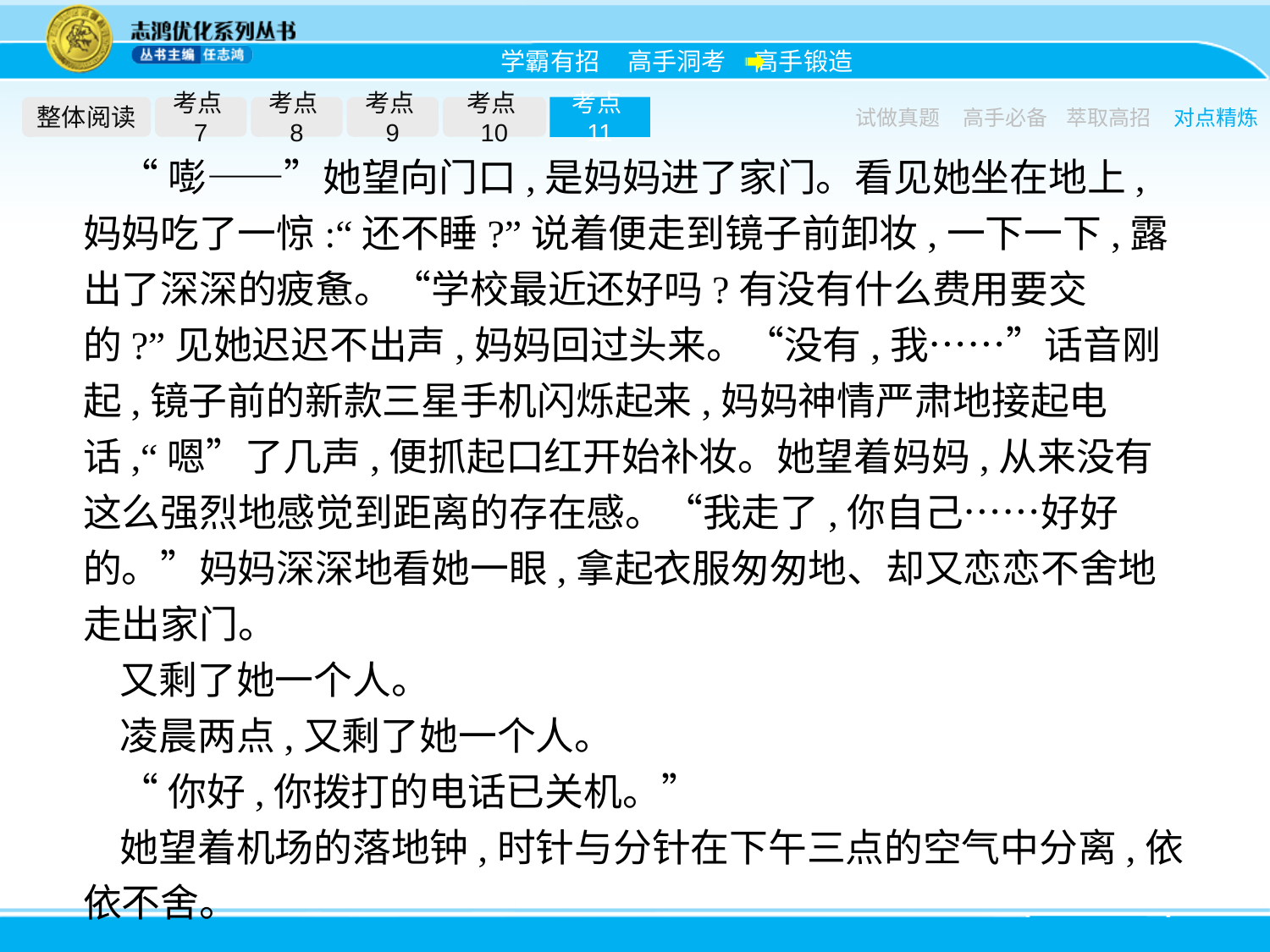

整体阅读
考点7
考点8
考点9
考点10
考点11
试做真题
高手必备
萃取高招
对点精炼
“嘭——”她望向门口,是妈妈进了家门。看见她坐在地上,妈妈吃了一惊:“还不睡?”说着便走到镜子前卸妆,一下一下,露出了深深的疲惫。“学校最近还好吗?有没有什么费用要交的?”见她迟迟不出声,妈妈回过头来。“没有,我……”话音刚起,镜子前的新款三星手机闪烁起来,妈妈神情严肃地接起电话,“嗯”了几声,便抓起口红开始补妆。她望着妈妈,从来没有这么强烈地感觉到距离的存在感。“我走了,你自己……好好的。”妈妈深深地看她一眼,拿起衣服匆匆地、却又恋恋不舍地走出家门。
又剩了她一个人。
凌晨两点,又剩了她一个人。
“你好,你拨打的电话已关机。”
她望着机场的落地钟,时针与分针在下午三点的空气中分离,依依不舍。